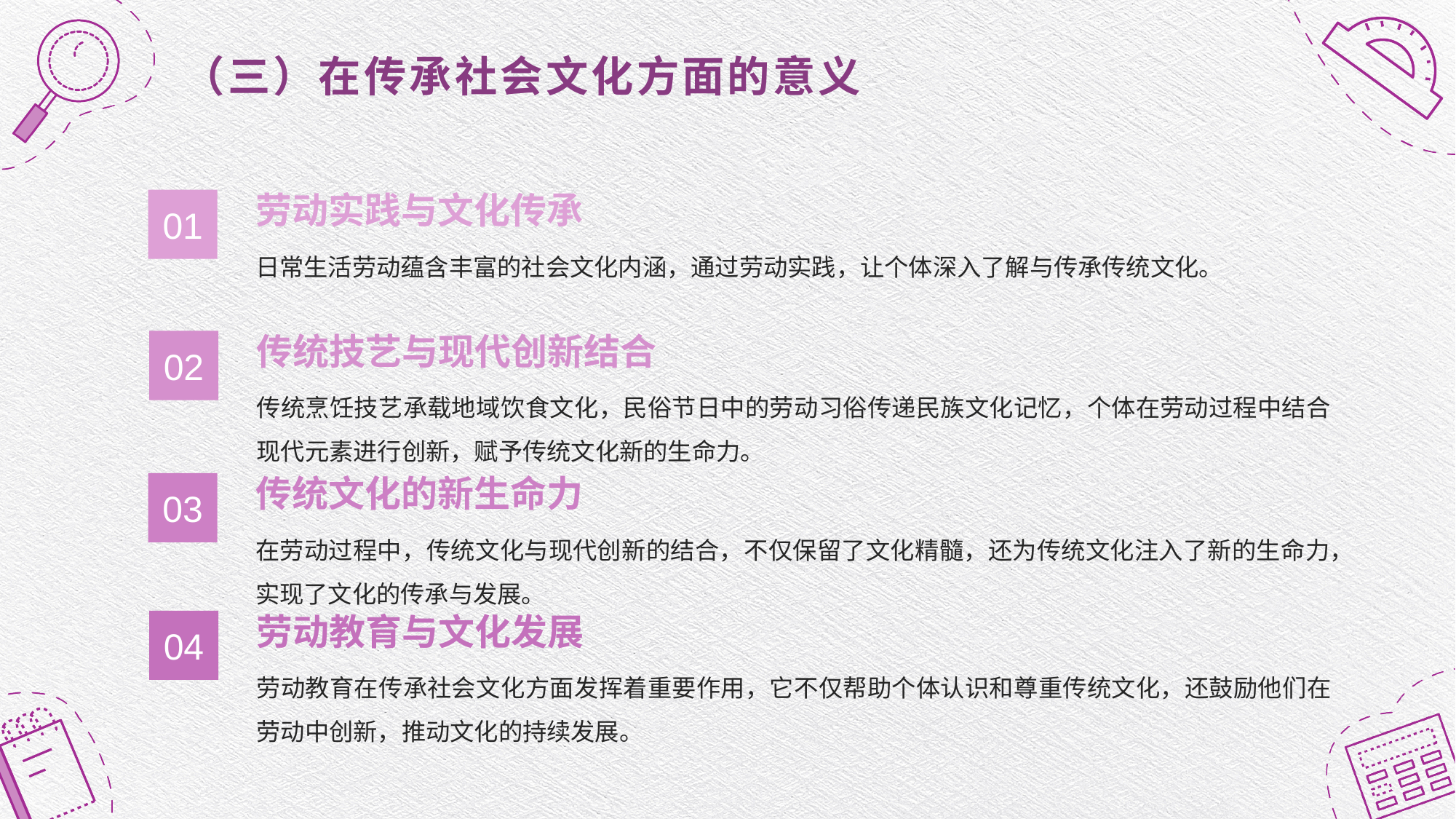

（三）在传承社会文化方面的意义
劳动实践与文化传承
01
日常生活劳动蕴含丰富的社会文化内涵，通过劳动实践，让个体深入了解与传承传统文化。
传统技艺与现代创新结合
02
传统烹饪技艺承载地域饮食文化，民俗节日中的劳动习俗传递民族文化记忆，个体在劳动过程中结合现代元素进行创新，赋予传统文化新的生命力。
传统文化的新生命力
03
在劳动过程中，传统文化与现代创新的结合，不仅保留了文化精髓，还为传统文化注入了新的生命力，实现了文化的传承与发展。
劳动教育与文化发展
04
劳动教育在传承社会文化方面发挥着重要作用，它不仅帮助个体认识和尊重传统文化，还鼓励他们在劳动中创新，推动文化的持续发展。